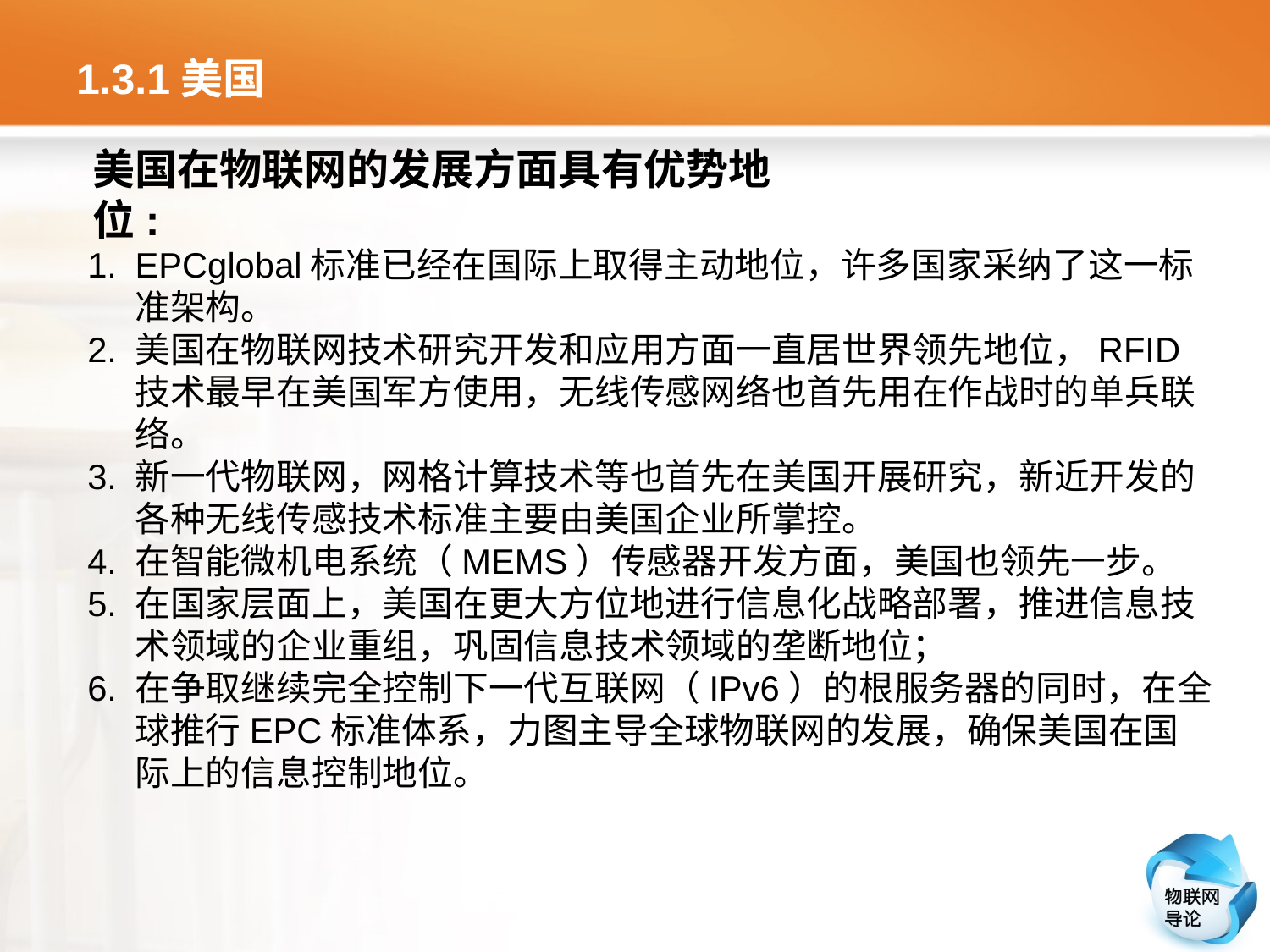

# 1.3.1美国
美国在物联网的发展方面具有优势地位:
EPCglobal标准已经在国际上取得主动地位，许多国家采纳了这一标准架构。
美国在物联网技术研究开发和应用方面一直居世界领先地位，RFID技术最早在美国军方使用，无线传感网络也首先用在作战时的单兵联络。
新一代物联网，网格计算技术等也首先在美国开展研究，新近开发的各种无线传感技术标准主要由美国企业所掌控。
在智能微机电系统（MEMS）传感器开发方面，美国也领先一步。
在国家层面上，美国在更大方位地进行信息化战略部署，推进信息技术领域的企业重组，巩固信息技术领域的垄断地位；
在争取继续完全控制下一代互联网（IPv6）的根服务器的同时，在全球推行EPC标准体系，力图主导全球物联网的发展，确保美国在国际上的信息控制地位。